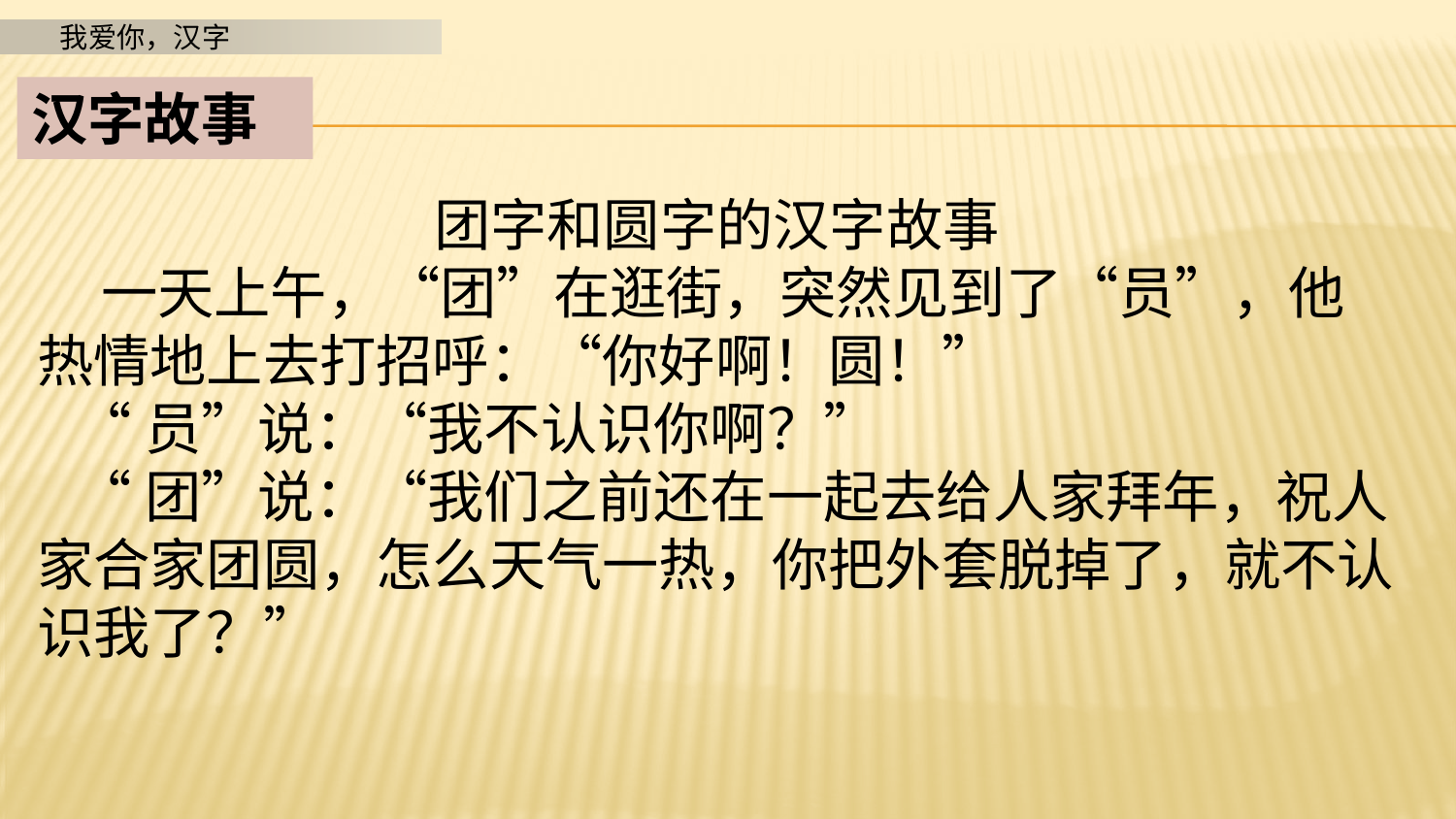

汉字故事
团字和圆字的汉字故事
    一天上午，“团”在逛街，突然见到了“员”，他热情地上去打招呼：“你好啊！圆！”
   “员”说：“我不认识你啊？”
   “团”说：“我们之前还在一起去给人家拜年，祝人家合家团圆，怎么天气一热，你把外套脱掉了，就不认识我了？”